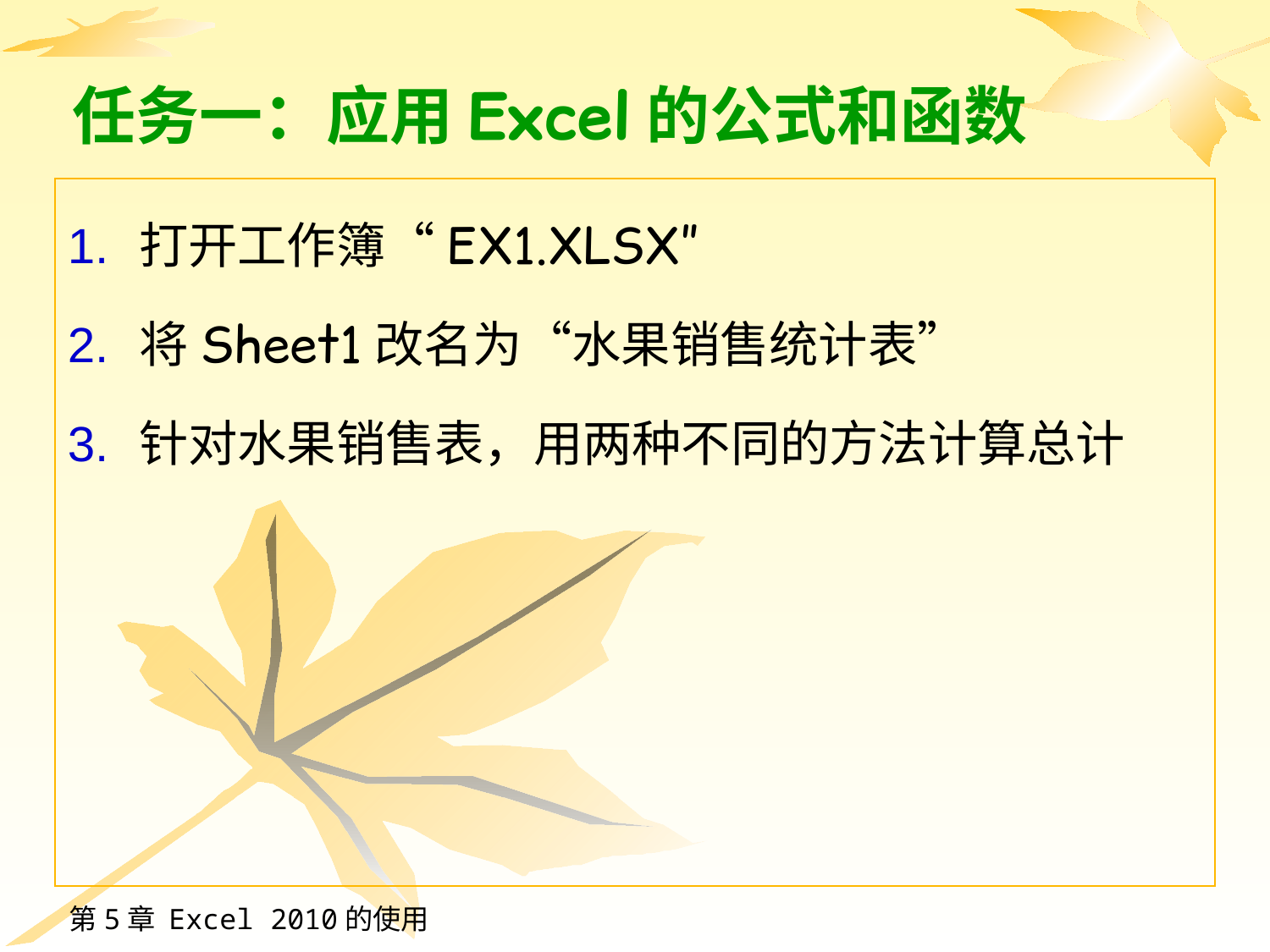

# 任务一：应用Excel的公式和函数
打开工作簿“EX1.XLSX”
将Sheet1改名为“水果销售统计表”
针对水果销售表，用两种不同的方法计算总计